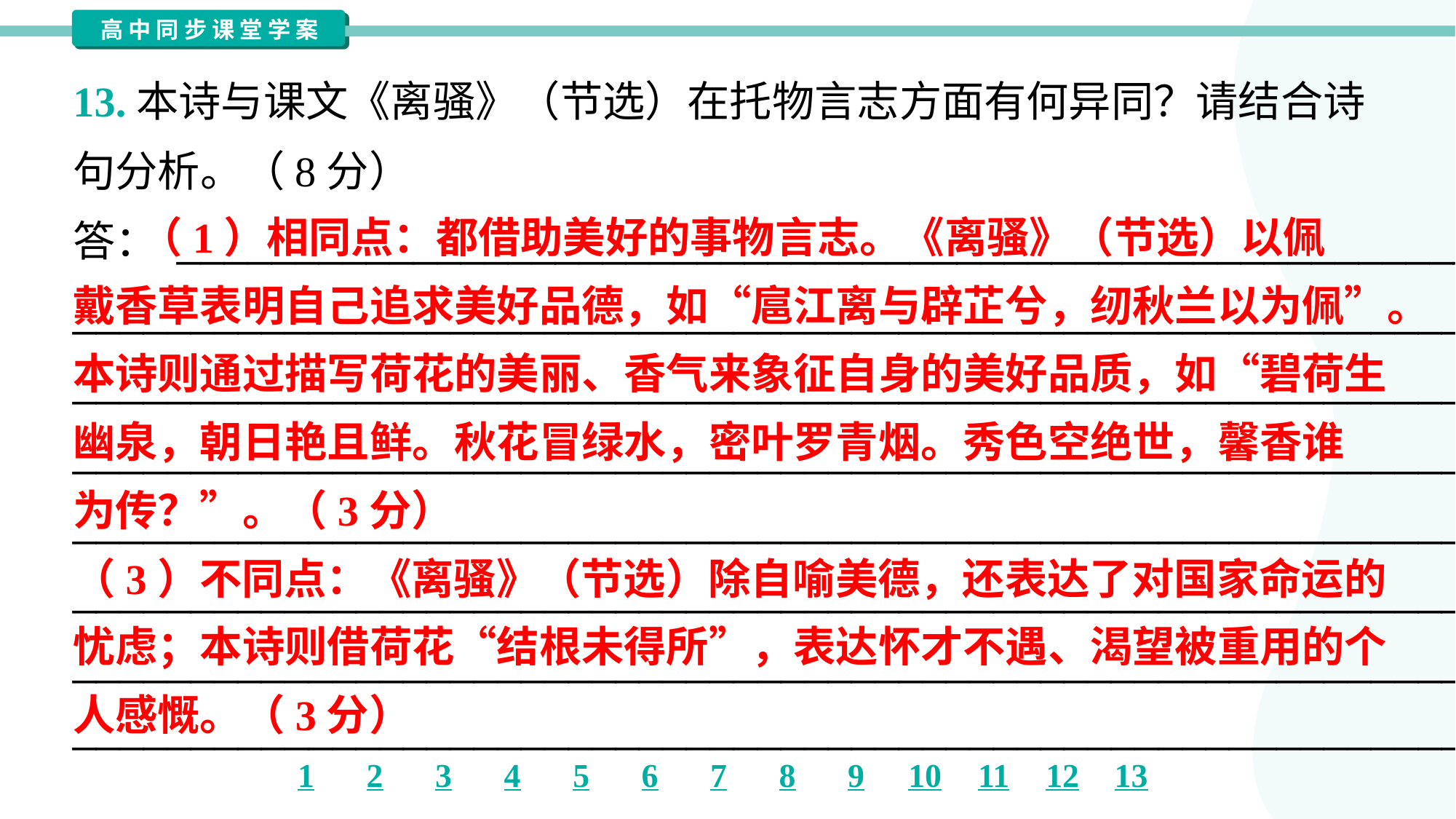

13.本诗与课文《离骚》（节选）在托物言志方面有何异同？请结合诗
句分析。（8分）
答： ________________________________________________________
_____________________________________________________________
_____________________________________________________________
_____________________________________________________________
_____________________________________________________________
_____________________________________________________________
_____________________________________________________________
_____________________________________________________________
      （1）相同点：都借助美好的事物言志。《离骚》（节选）以佩
戴香草表明自己追求美好品德，如“扈江离与辟芷兮，纫秋兰以为佩”。
本诗则通过描写荷花的美丽、香气来象征自身的美好品质，如“碧荷生
幽泉，朝日艳且鲜。秋花冒绿水，密叶罗青烟。秀色空绝世，馨香谁
为传？”。（3分）
（3）不同点：《离骚》（节选）除自喻美德，还表达了对国家命运的
忧虑；本诗则借荷花“结根未得所”，表达怀才不遇、渴望被重用的个
人感慨。（3分）